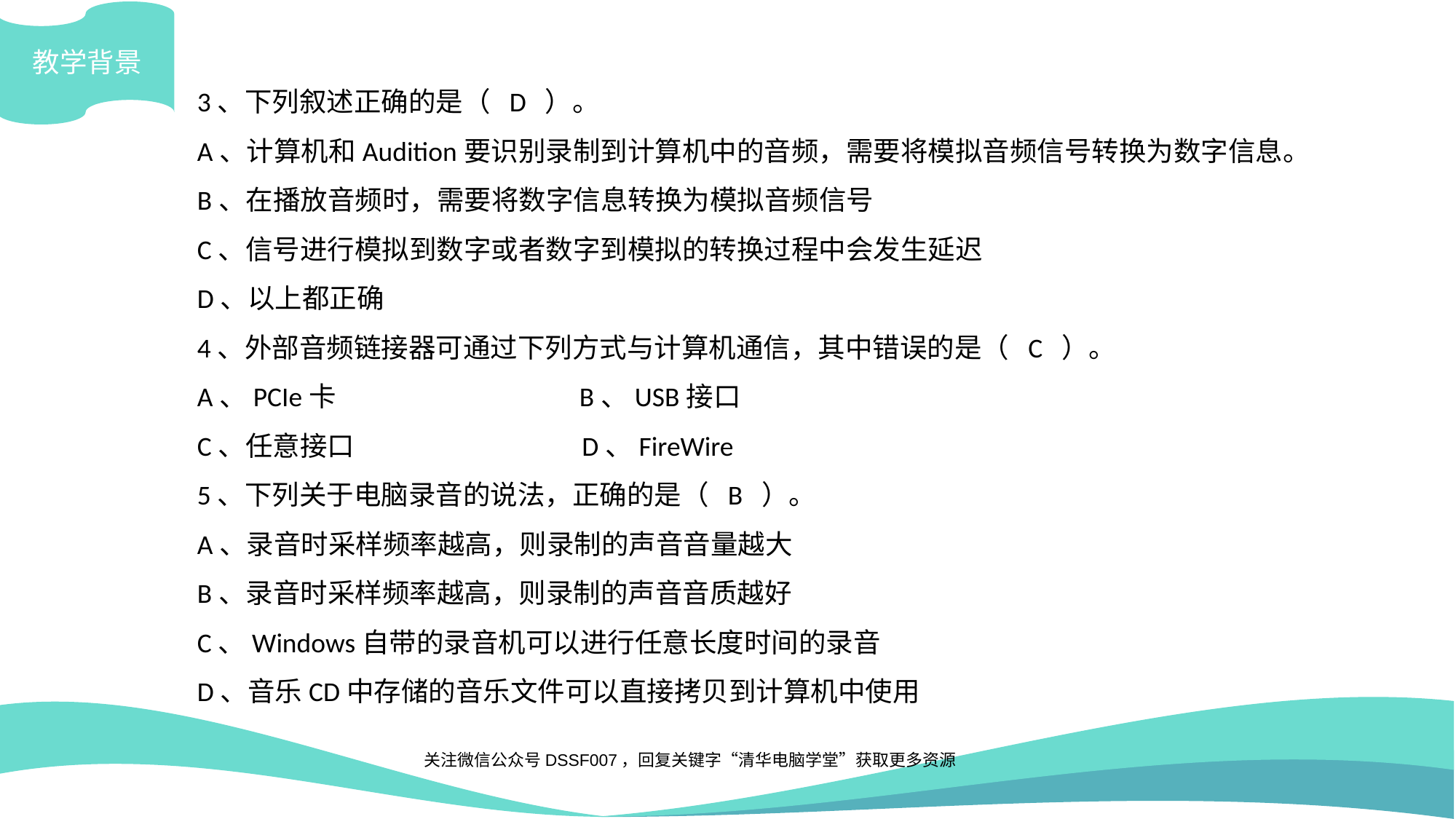

教学背景
3、下列叙述正确的是（  D  ）。
A、计算机和Audition要识别录制到计算机中的音频，需要将模拟音频信号转换为数字信息。
B、在播放音频时，需要将数字信息转换为模拟音频信号
C、信号进行模拟到数字或者数字到模拟的转换过程中会发生延迟
D、以上都正确
4、外部音频链接器可通过下列方式与计算机通信，其中错误的是（  C  ）。
A、PCIe卡			B、USB接口
C、任意接口		                 D、FireWire
5、下列关于电脑录音的说法，正确的是（  B  ）。
A、录音时采样频率越高，则录制的声音音量越大
B、录音时采样频率越高，则录制的声音音质越好
C、Windows自带的录音机可以进行任意长度时间的录音
D、音乐CD中存储的音乐文件可以直接拷贝到计算机中使用